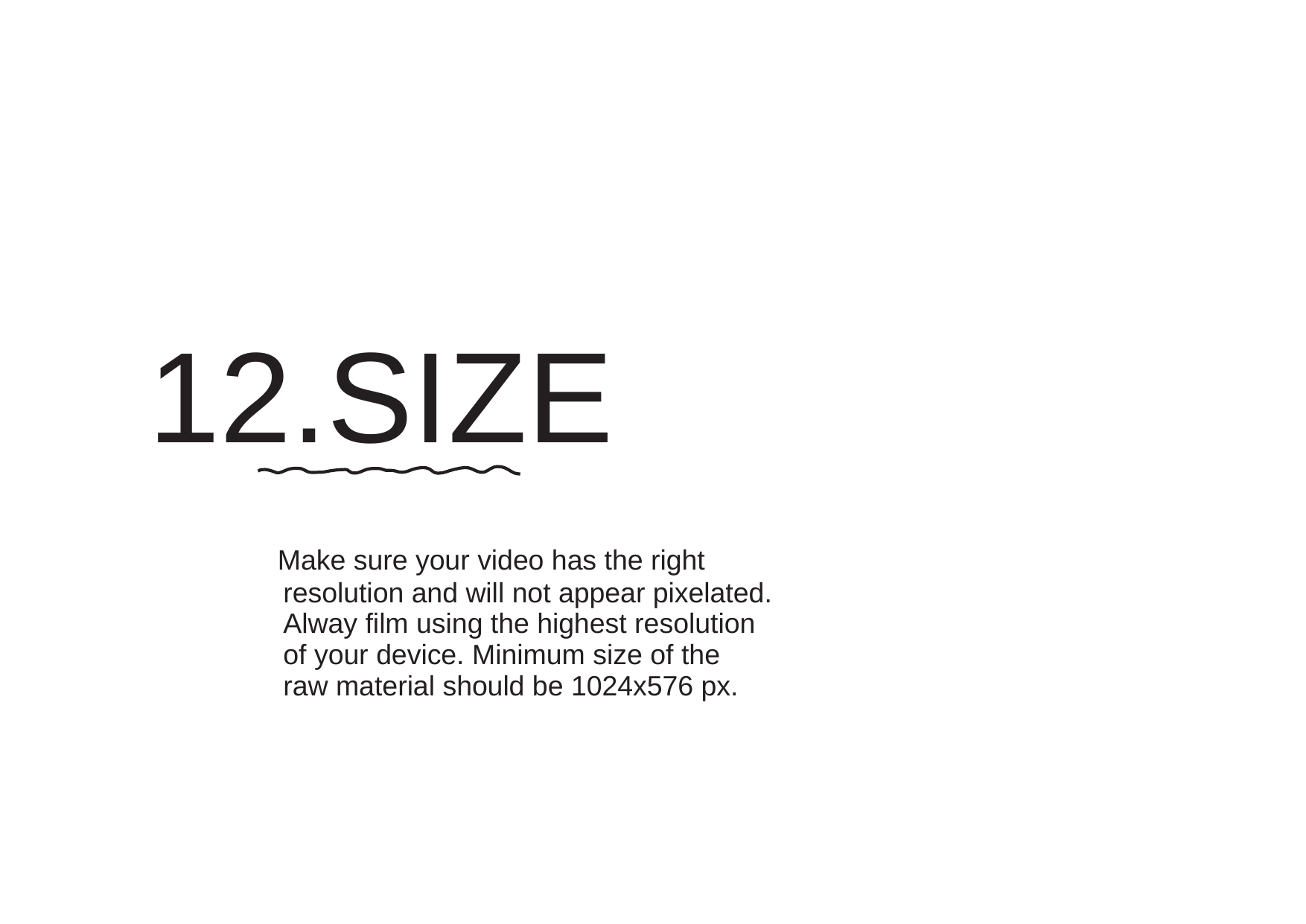

12.SIZE

Make sure your video has the right
resolution and will not appear pixelated.
Alway film using the highest resolution
of your device. Minimum size of the
raw material should be 1024x576 px.
转自锐普PPT论坛：www.rapidbbs.cn